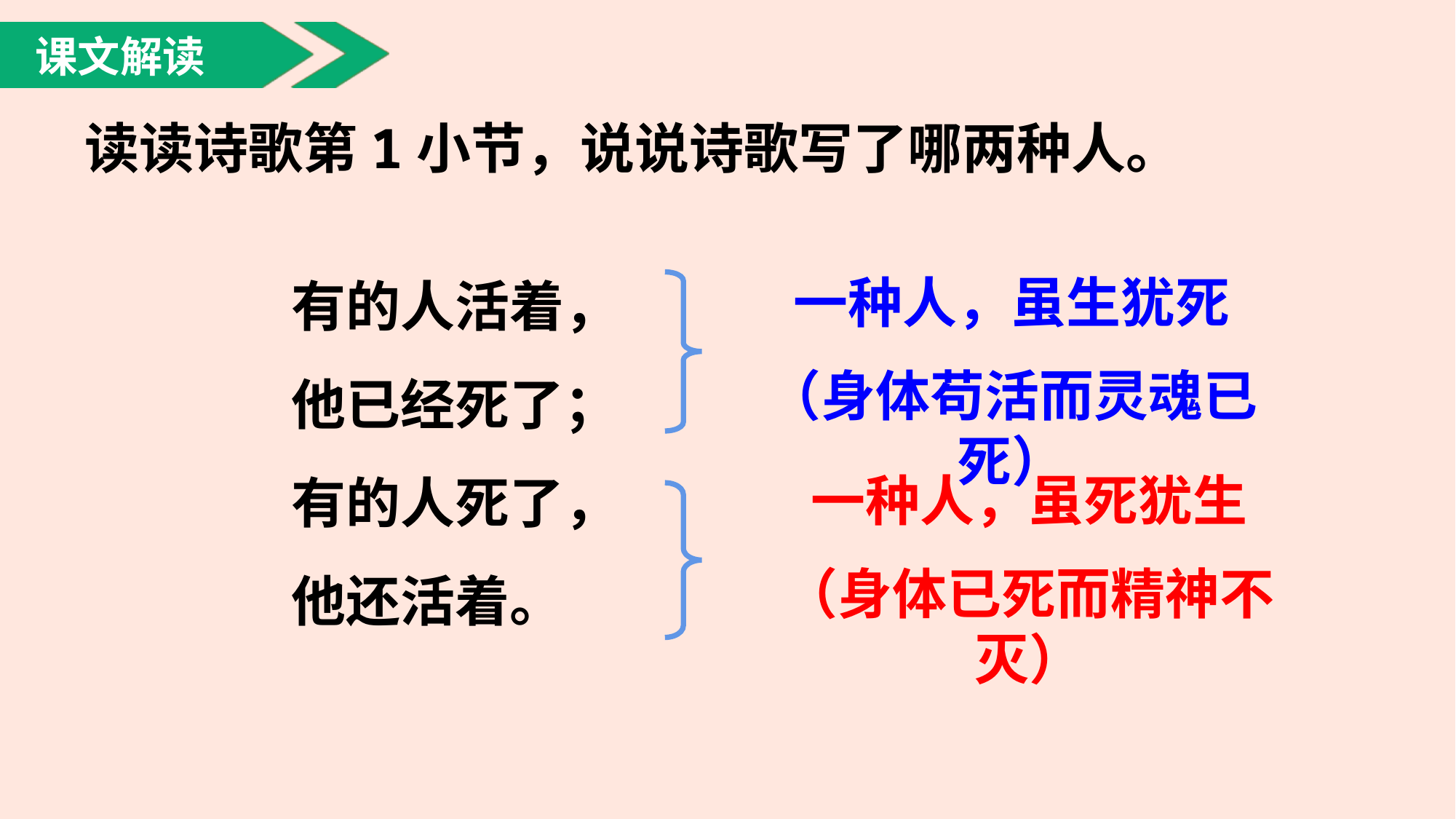

课文解读
读读诗歌第1小节，说说诗歌写了哪两种人。
有的人活着，
他已经死了；
有的人死了，
他还活着。
一种人，虽生犹死
（身体苟活而灵魂已死）

一种人，虽死犹生
（身体已死而精神不灭）